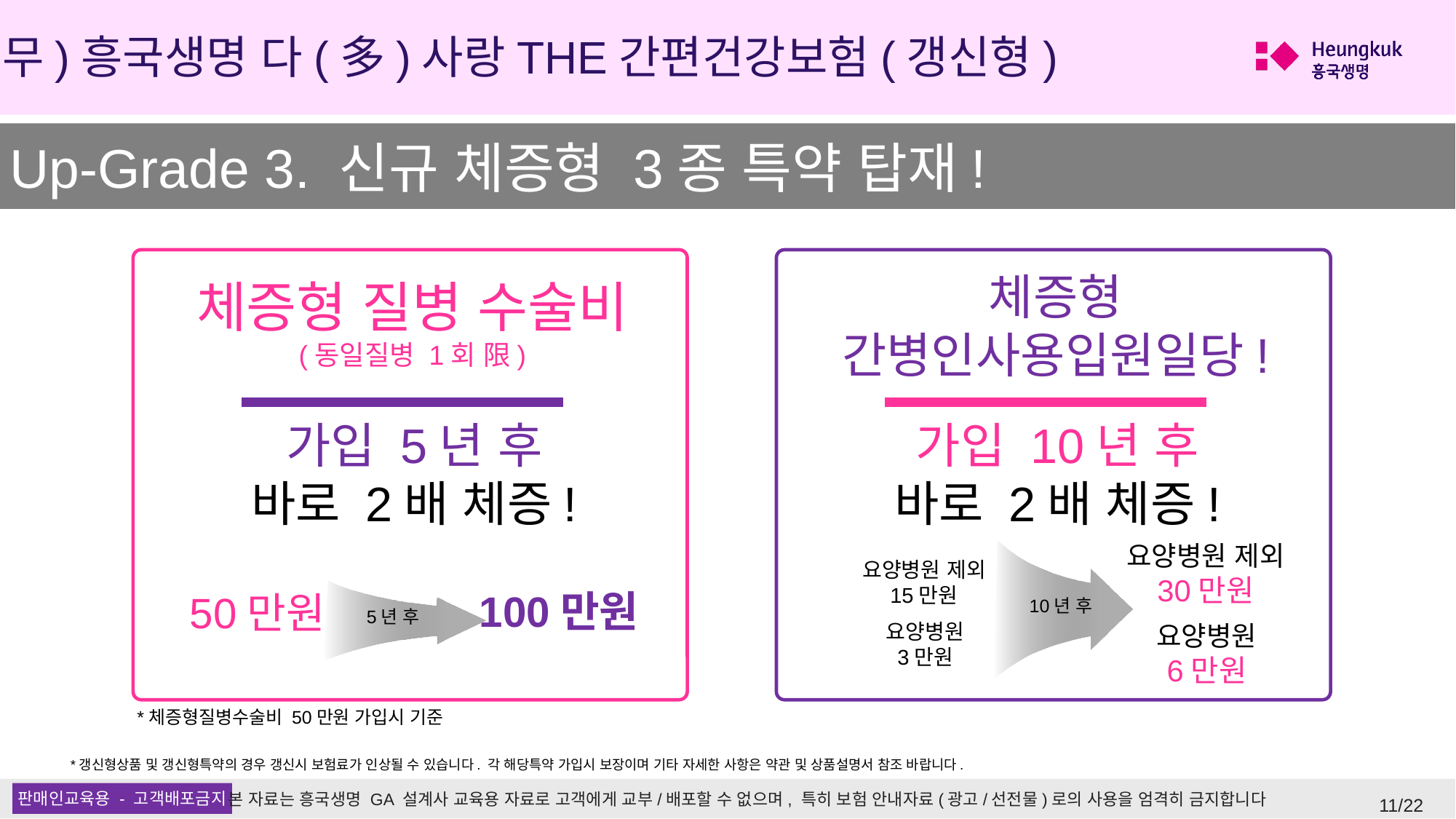

(무)흥국생명 다(多)사랑THE간편건강보험(갱신형)
Up-Grade 3. 신규 체증형 3종 특약 탑재!

체증형 간병인사용입원일당!
체증형 질병 수술비
(동일질병 1회 限)
가입 5년 후
바로 2배 체증!
가입 10년 후
바로 2배 체증!
요양병원 제외
30만원

요양병원 제외
15만원
100만원
50만원
10년 후
5년 후
요양병원
3만원
요양병원
6만원
*체증형질병수술비 50만원 가입시 기준
*갱신형상품 및 갱신형특약의 경우 갱신시 보험료가 인상될 수 있습니다. 각 해당특약 가입시 보장이며 기타 자세한 사항은 약관 및 상품설명서 참조 바랍니다.
11/22